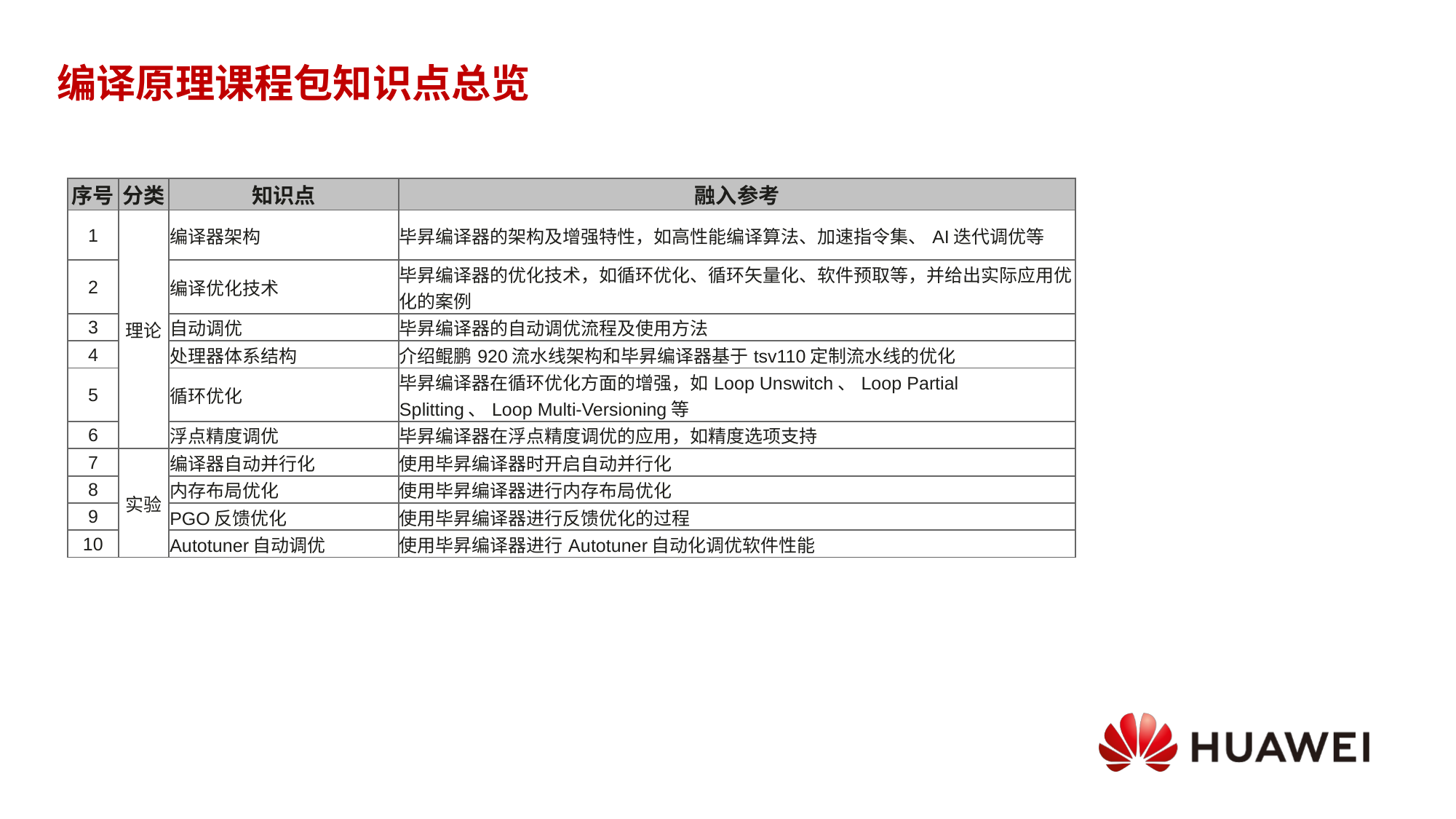

# 编译原理课程包知识点总览
| 序号 | 分类 | 知识点 | 融入参考 |
| --- | --- | --- | --- |
| 1 | 理论 | 编译器架构 | 毕昇编译器的架构及增强特性，如高性能编译算法、加速指令集、AI迭代调优等 |
| 2 |  | 编译优化技术 | 毕昇编译器的优化技术，如循环优化、循环矢量化、软件预取等，并给出实际应用优化的案例 |
| 3 |  | 自动调优 | 毕昇编译器的自动调优流程及使用方法 |
| 4 |  | 处理器体系结构 | 介绍鲲鹏920流水线架构和毕昇编译器基于tsv110定制流水线的优化 |
| 5 |  | 循环优化 | 毕昇编译器在循环优化方面的增强，如Loop Unswitch、Loop Partial Splitting、Loop Multi-Versioning等 |
| 6 |  | 浮点精度调优 | 毕昇编译器在浮点精度调优的应用，如精度选项支持 |
| 7 | 实验 | 编译器自动并行化 | 使用毕昇编译器时开启自动并行化 |
| 8 |  | 内存布局优化 | 使用毕昇编译器进行内存布局优化 |
| 9 |  | PGO反馈优化 | 使用毕昇编译器进行反馈优化的过程 |
| 10 |  | Autotuner自动调优 | 使用毕昇编译器进行Autotuner自动化调优软件性能 |